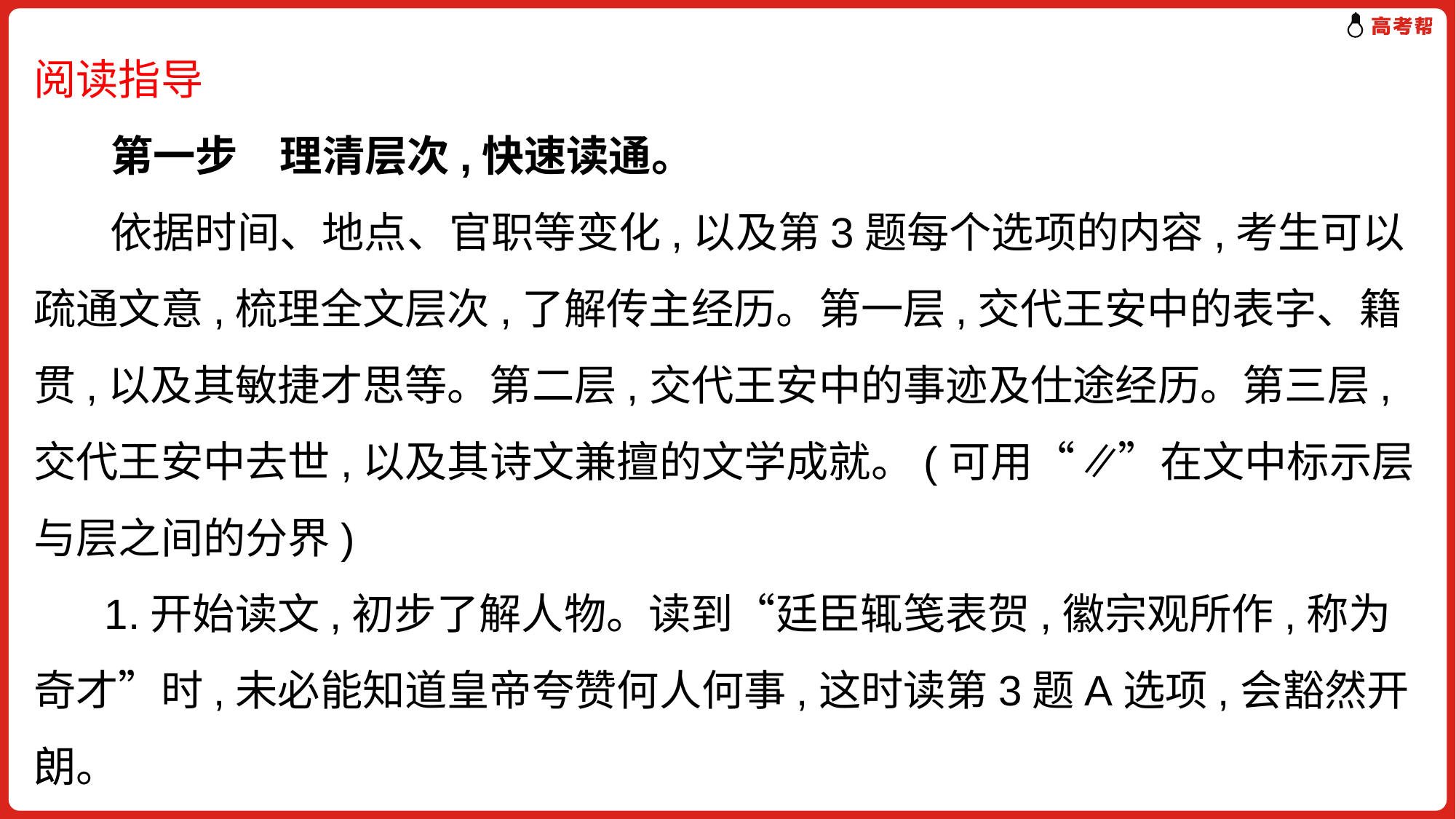

阅读指导
       第一步　理清层次,快速读通。
       依据时间、地点、官职等变化,以及第3题每个选项的内容,考生可以疏通文意,梳理全文层次,了解传主经历。第一层,交代王安中的表字、籍贯,以及其敏捷才思等。第二层,交代王安中的事迹及仕途经历。第三层,交代王安中去世,以及其诗文兼擅的文学成就。(可用“∥”在文中标示层与层之间的分界)
      1.开始读文,初步了解人物。读到“廷臣辄笺表贺,徽宗观所作,称为奇才”时,未必能知道皇帝夸赞何人何事,这时读第3题A选项,会豁然开朗。